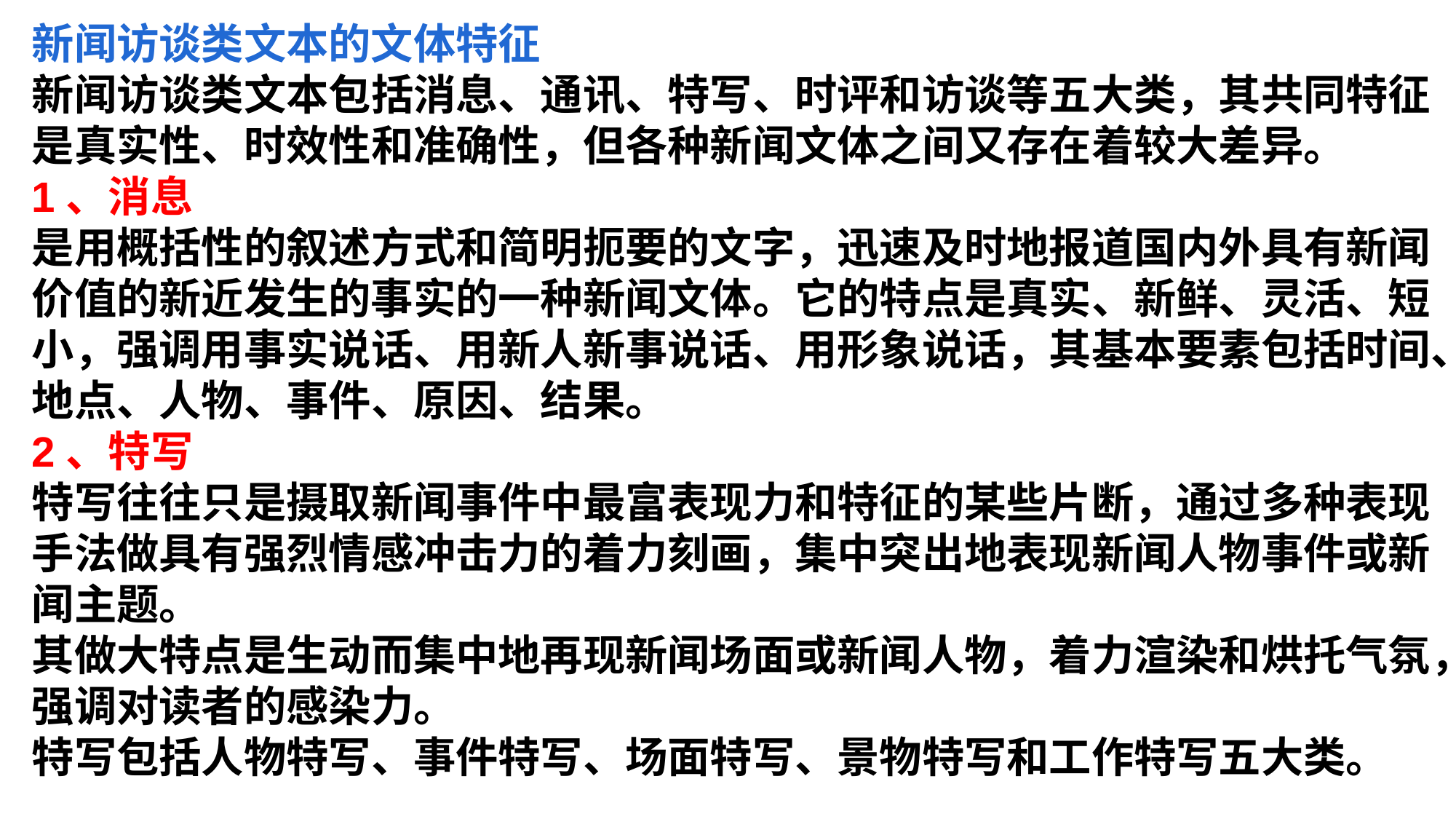

新闻访谈类文本的文体特征
新闻访谈类文本包括消息、通讯、特写、时评和访谈等五大类，其共同特征是真实性、时效性和准确性，但各种新闻文体之间又存在着较大差异。
1、消息
是用概括性的叙述方式和简明扼要的文字，迅速及时地报道国内外具有新闻价值的新近发生的事实的一种新闻文体。它的特点是真实、新鲜、灵活、短小，强调用事实说话、用新人新事说话、用形象说话，其基本要素包括时间、地点、人物、事件、原因、结果。
2、特写
特写往往只是摄取新闻事件中最富表现力和特征的某些片断，通过多种表现手法做具有强烈情感冲击力的着力刻画，集中突出地表现新闻人物事件或新闻主题。
其做大特点是生动而集中地再现新闻场面或新闻人物，着力渲染和烘托气氛，强调对读者的感染力。
特写包括人物特写、事件特写、场面特写、景物特写和工作特写五大类。